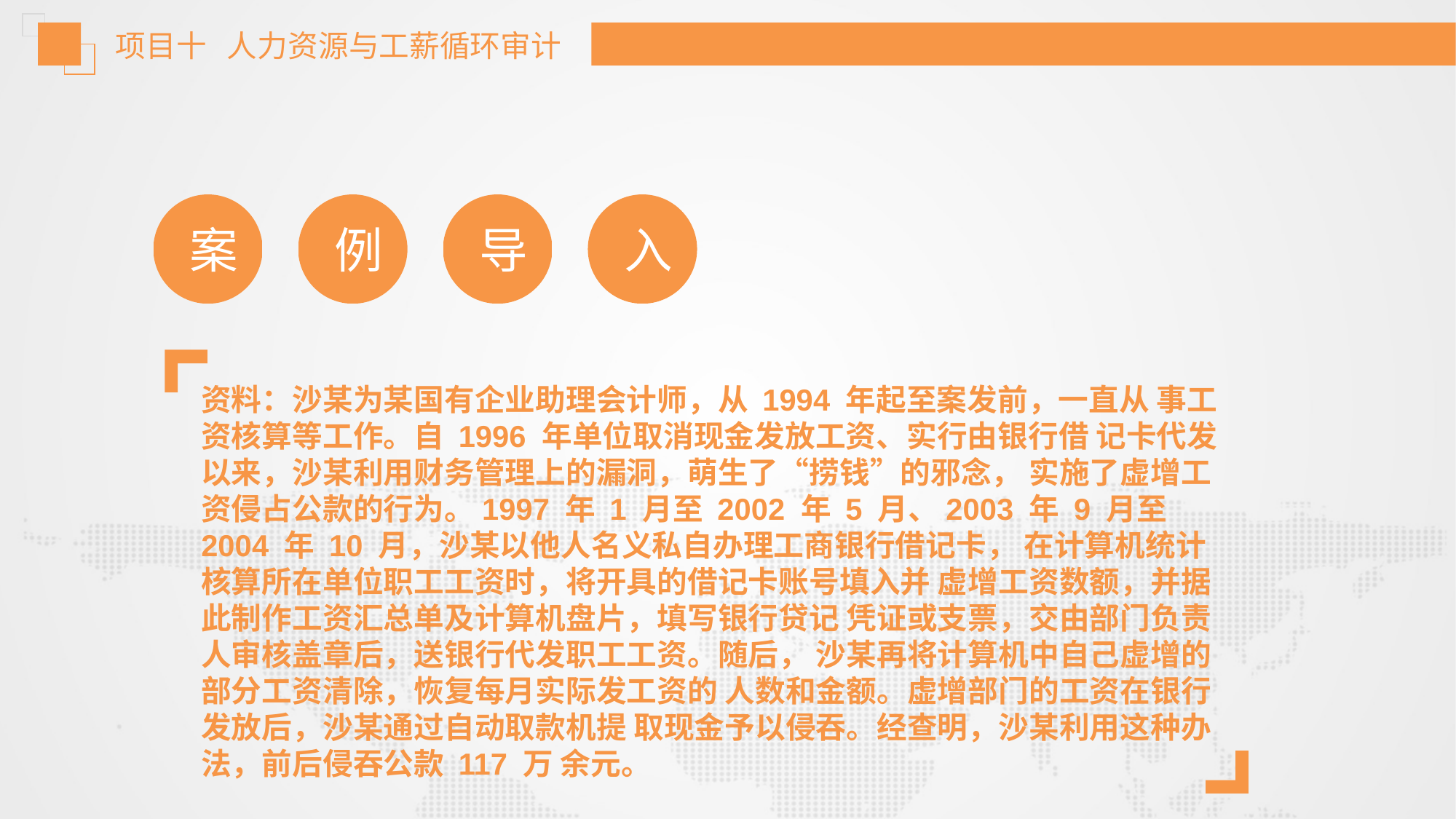

项目十   人力资源与工薪循环审计

案

例

导

入

资料：沙某为某国有企业助理会计师，从 1994 年起至案发前，一直从 事工资核算等工作。自 1996 年单位取消现金发放工资、实行由银行借 记卡代发以来，沙某利用财务管理上的漏洞，萌生了“捞钱”的邪念， 实施了虚增工资侵占公款的行为。1997 年 1 月至 2002 年 5 月、2003 年 9 月至 2004 年 10 月，沙某以他人名义私自办理工商银行借记卡， 在计算机统计核算所在单位职工工资时，将开具的借记卡账号填入并 虚增工资数额，并据此制作工资汇总单及计算机盘片，填写银行贷记 凭证或支票，交由部门负责人审核盖章后，送银行代发职工工资。随后， 沙某再将计算机中自己虚增的部分工资清除，恢复每月实际发工资的 人数和金额。虚增部门的工资在银行发放后，沙某通过自动取款机提 取现金予以侵吞。经查明，沙某利用这种办法，前后侵吞公款 117 万 余元。